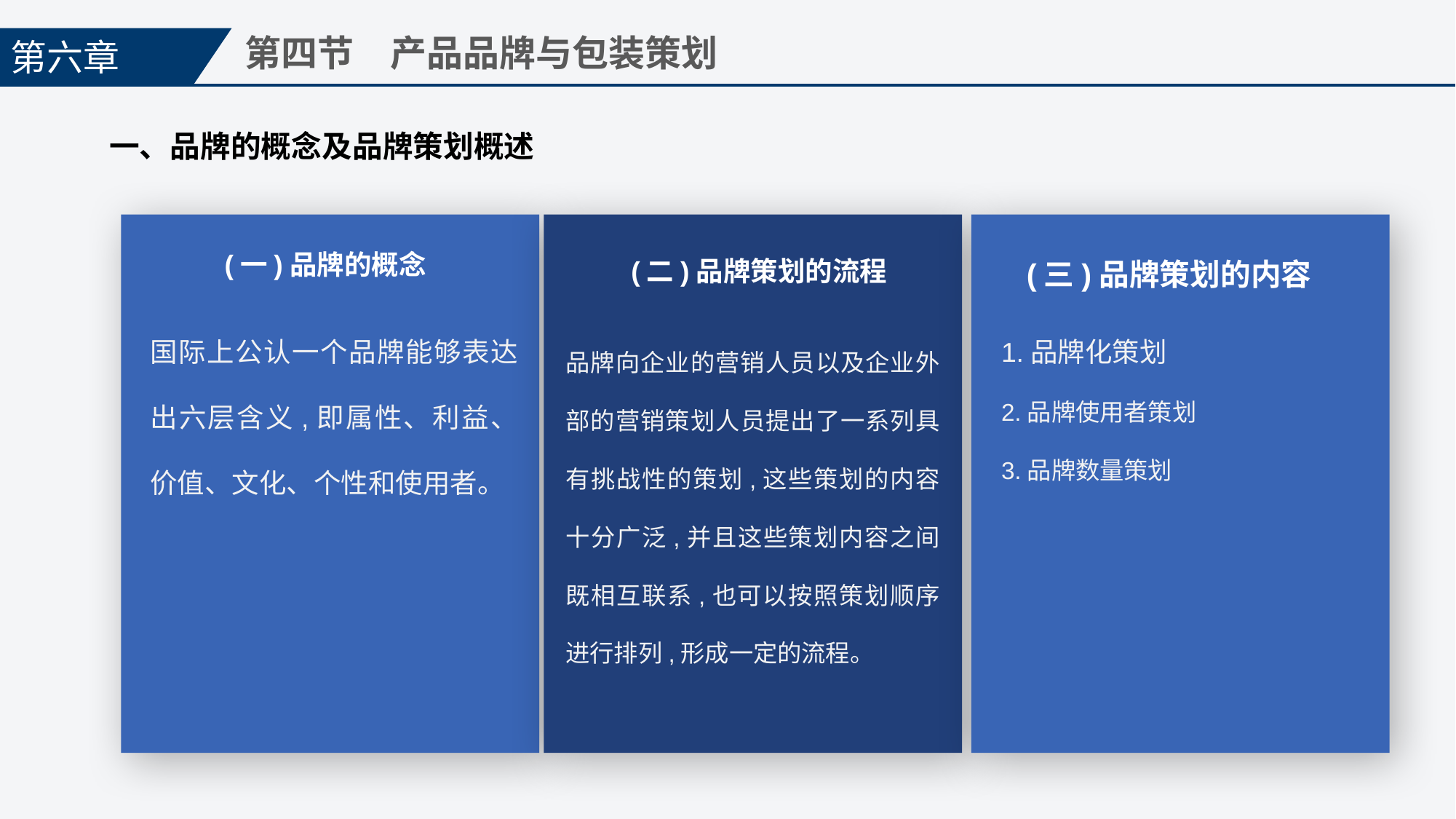

第六章
第四节　产品品牌与包装策划
一、品牌的概念及品牌策划概述

(一)品牌的概念
(二)品牌策划的流程
(三)品牌策划的内容
国际上公认一个品牌能够表达出六层含义,即属性、利益、价值、文化、个性和使用者。
1.品牌化策划
2.品牌使用者策划
3.品牌数量策划

品牌向企业的营销人员以及企业外部的营销策划人员提出了一系列具有挑战性的策划,这些策划的内容十分广泛,并且这些策划内容之间既相互联系,也可以按照策划顺序进行排列,形成一定的流程。